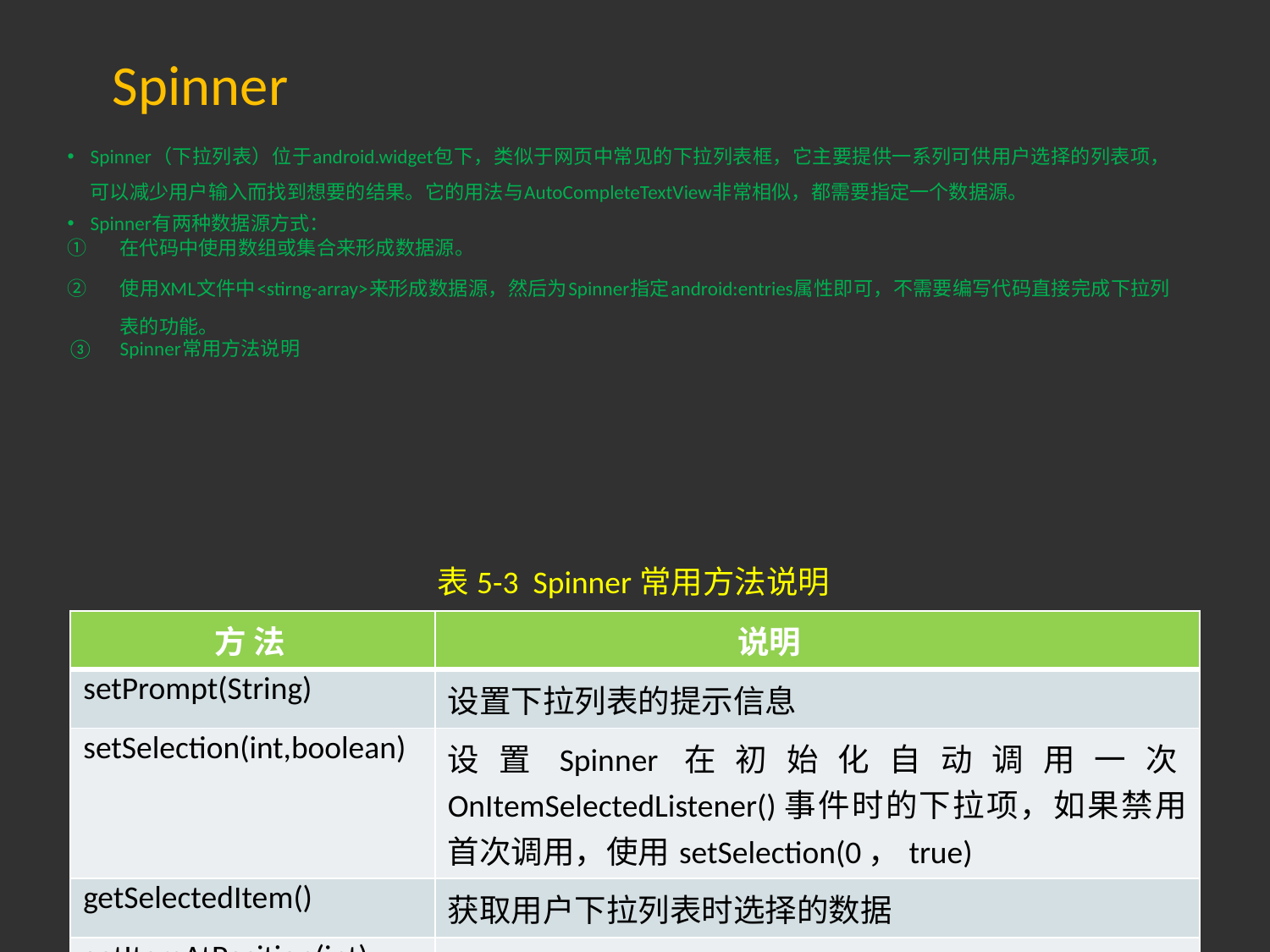

# Spinner
Spinner（下拉列表）位于android.widget包下，类似于网页中常见的下拉列表框，它主要提供一系列可供用户选择的列表项，可以减少用户输入而找到想要的结果。它的用法与AutoCompleteTextView非常相似，都需要指定一个数据源。
Spinner有两种数据源方式：
在代码中使用数组或集合来形成数据源。
使用XML文件中<stirng-array>来形成数据源，然后为Spinner指定android:entries属性即可，不需要编写代码直接完成下拉列表的功能。
Spinner常用方法说明

表5-3  Spinner常用方法说明
| 方 法 | 说明 |
| --- | --- |
| setPrompt(String) | 设置下拉列表的提示信息 |
| setSelection(int,boolean) | 设置Spinner在初始化自动调用一次OnItemSelectedListener()事件时的下拉项，如果禁用首次调用，使用setSelection(0，true) |
| getSelectedItem() | 获取用户下拉列表时选择的数据 |
| getItemAtPosition(int) | 获取下拉列表中指定位置的数据 |